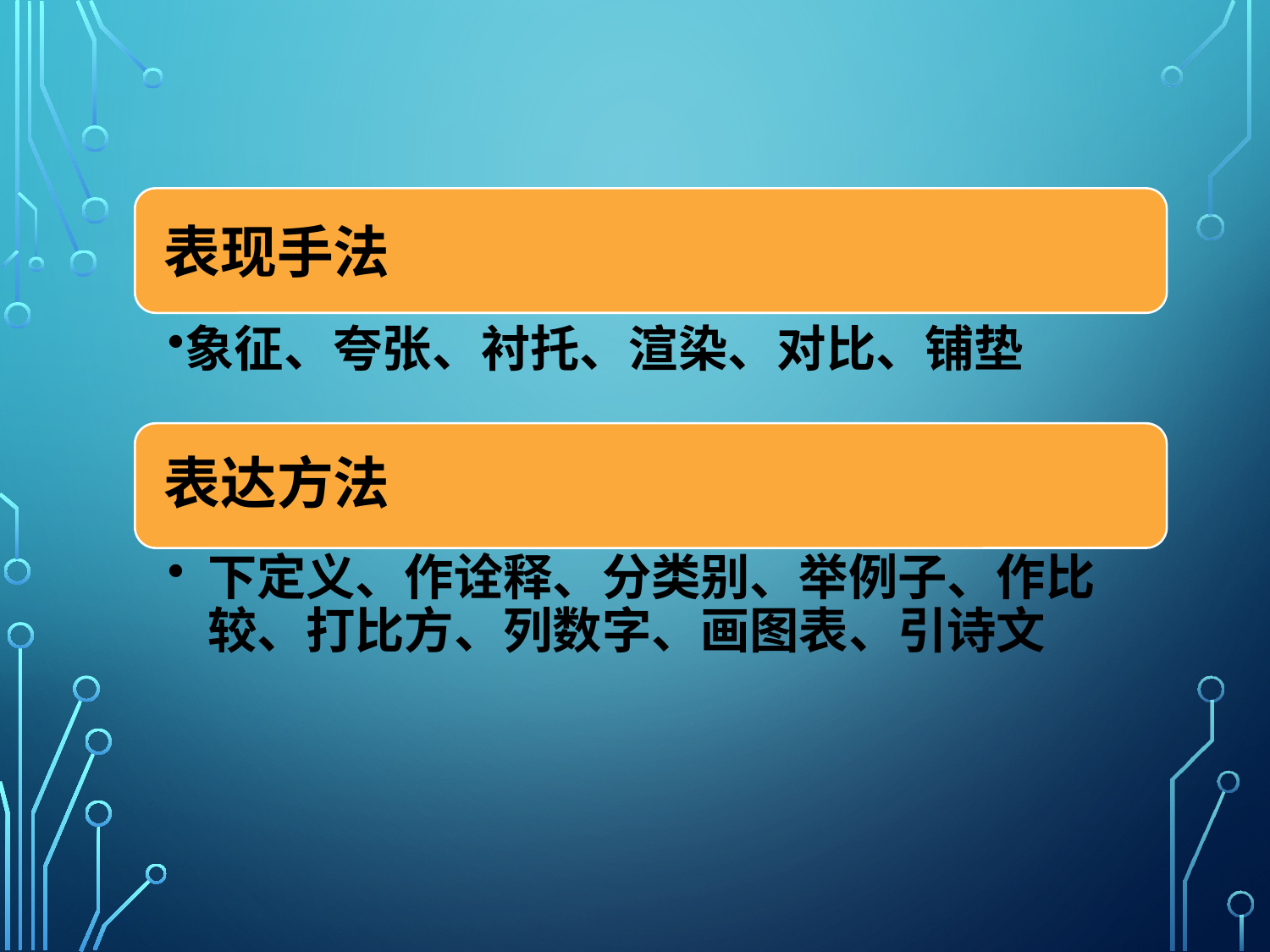

表现手法
象征、夸张、衬托、渲染、对比、铺垫
表达方法
下定义、作诠释、分类别、举例子、作比较、打比方、列数字、画图表、引诗文